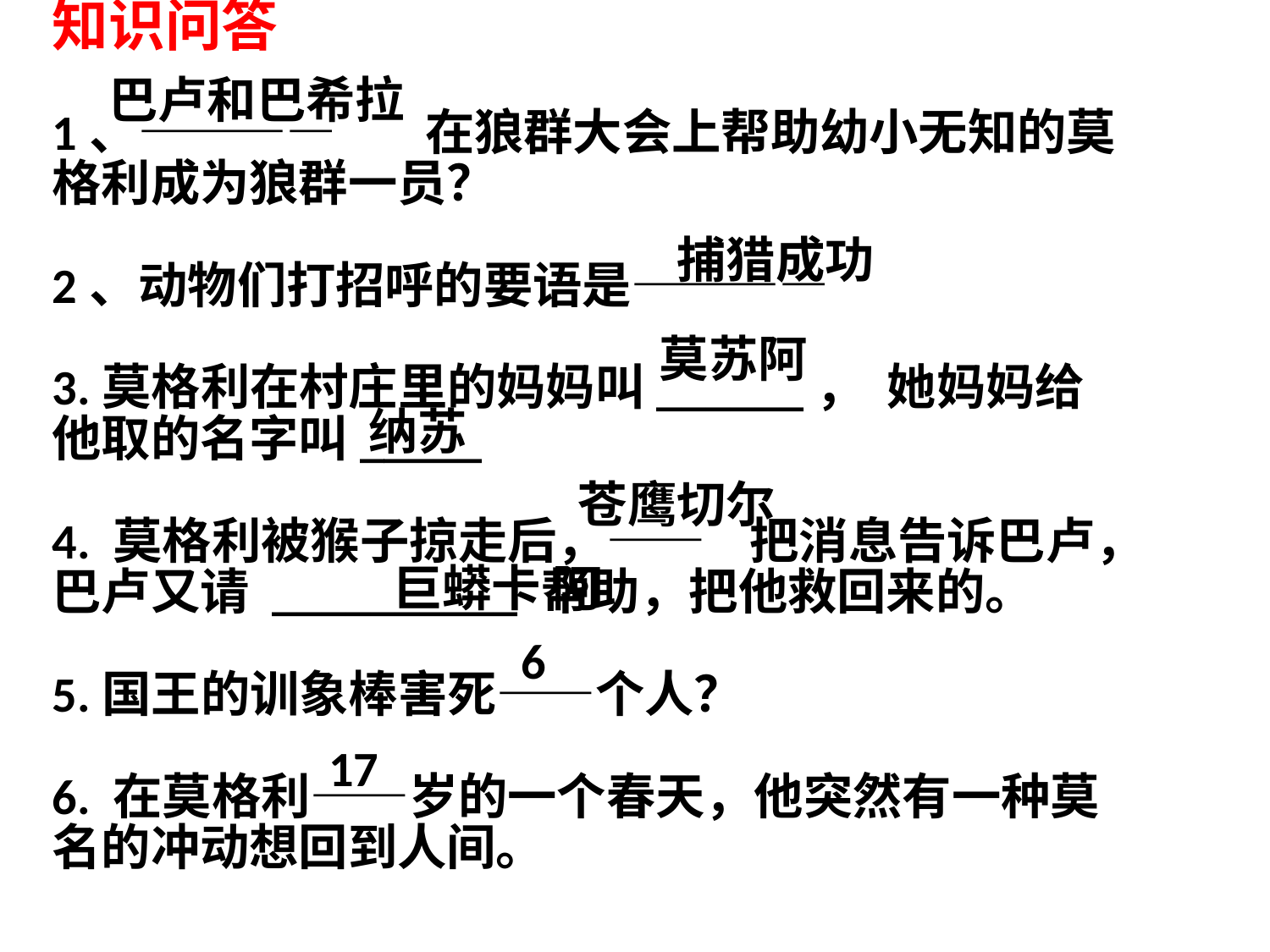

知识问答

1、————        在狼群大会上帮助幼小无知的莫格利成为狼群一员？

2、动物们打招呼的要语是————

3.莫格利在村庄里的妈妈叫______，  她妈妈给他取的名字叫_____

4. 莫格利被猴子掠走后，——    把消息告诉巴卢，巴卢又请 __________ 帮助，把他救回来的。

5.国王的训象棒害死——个人？

6. 在莫格利——岁的一个春天，他突然有一种莫名的冲动想回到人间。

巴卢和巴希拉
捕猎成功
莫苏阿
纳苏
苍鹰切尔
巨蟒卡 阿
6
17